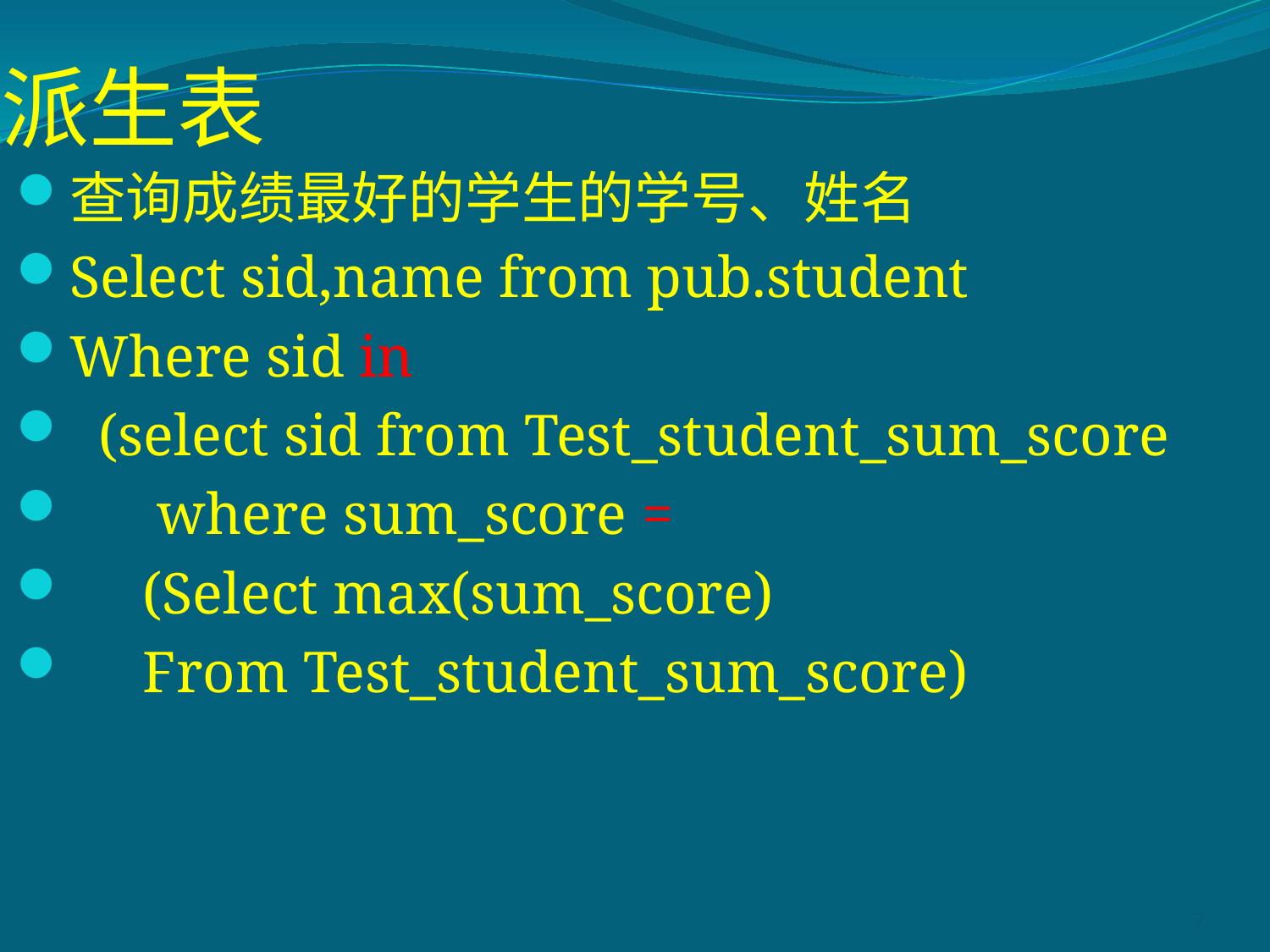

# 派生表
查询成绩最好的学生的学号、姓名
Select sid,name from pub.student
Where sid in
  (select sid from Test_student_sum_score
      where sum_score =
     (Select max(sum_score)
     From Test_student_sum_score)

7